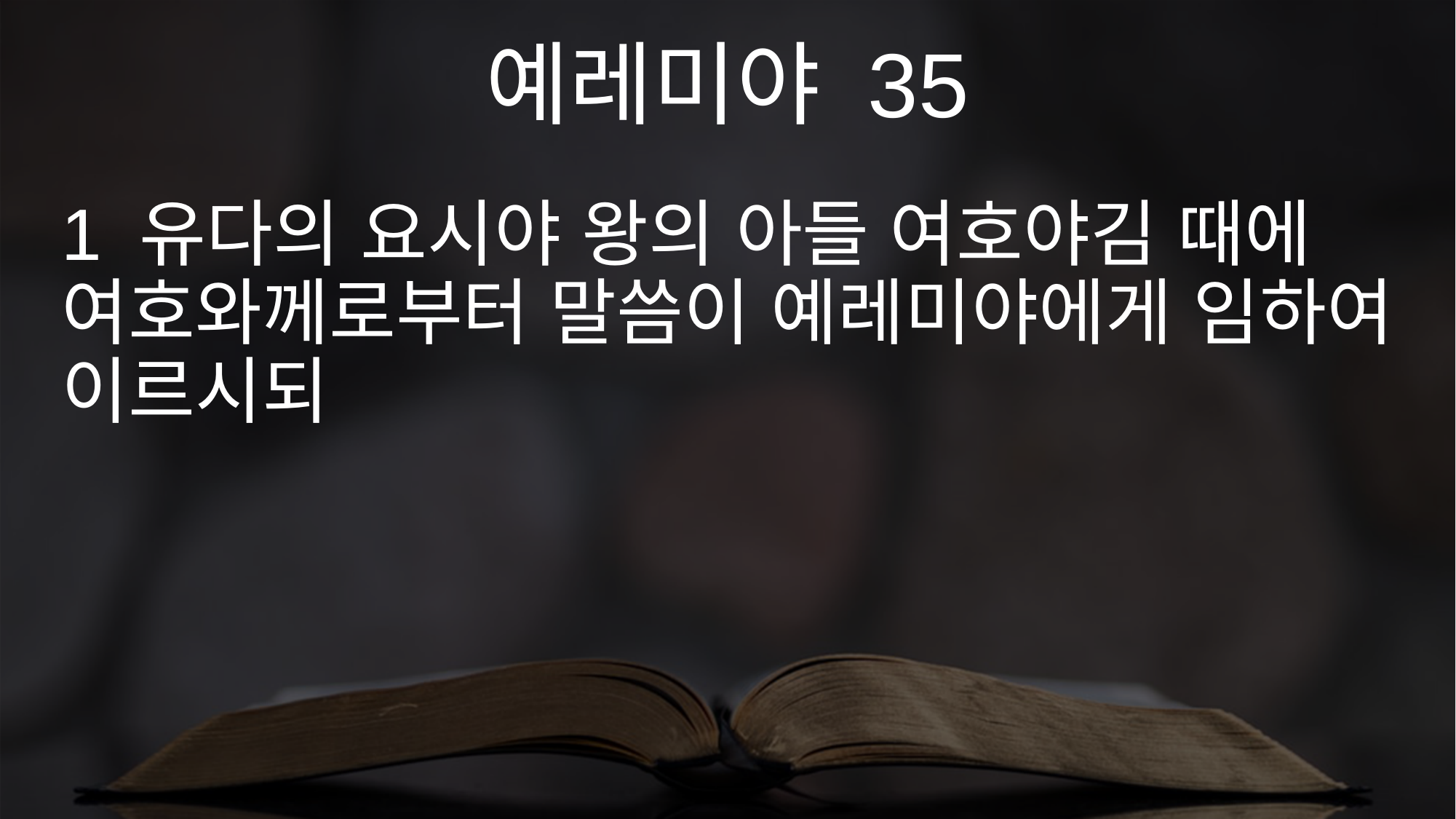

예레미야 35
1 유다의 요시야 왕의 아들 여호야김 때에 여호와께로부터 말씀이 예레미야에게 임하여 이르시되